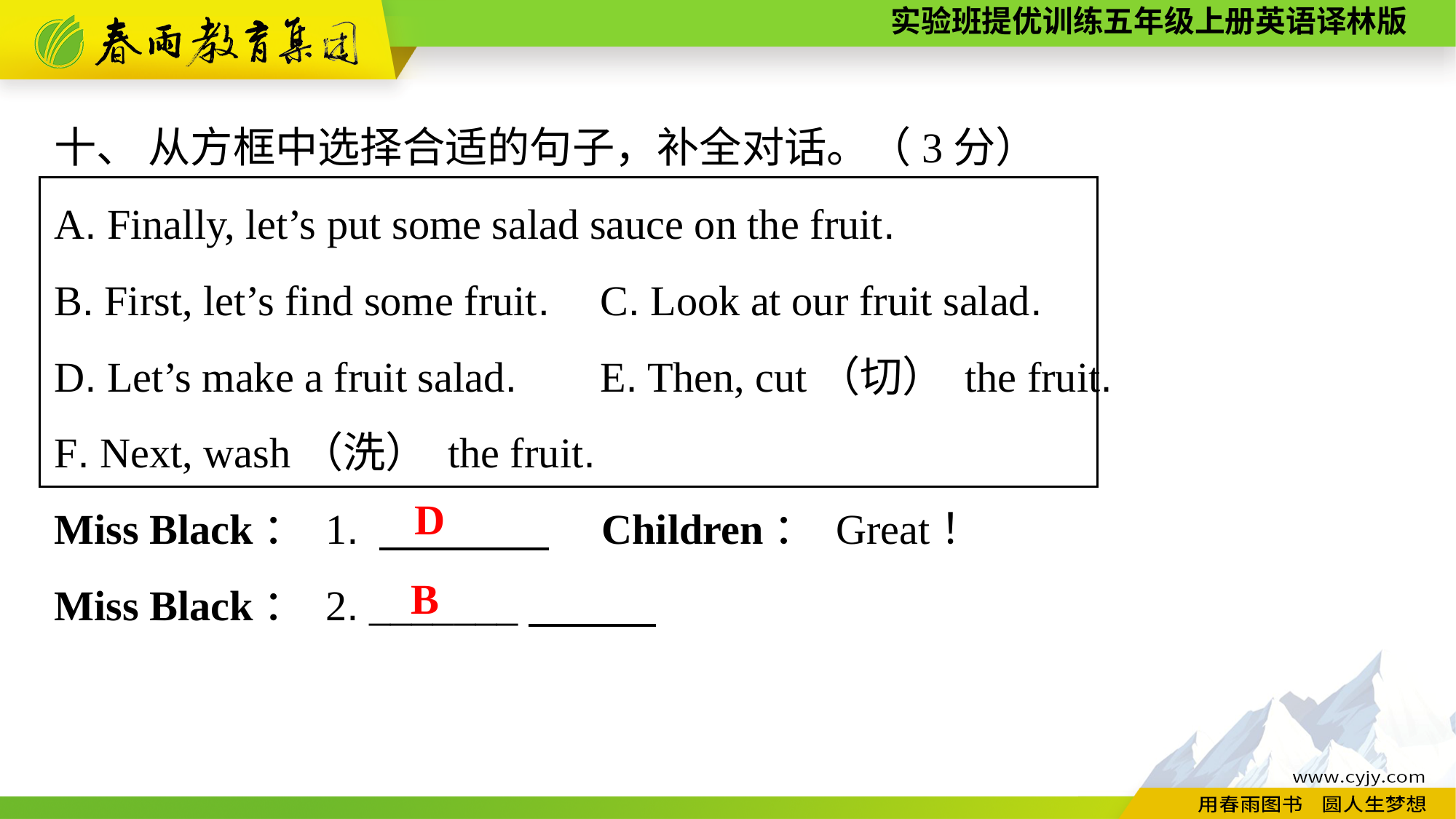

十、 从方框中选择合适的句子，补全对话。（3分）
A. Finally, let’s put some salad sauce on the fruit.
B. First, let’s find some fruit.	C. Look at our fruit salad.
D. Let’s make a fruit salad.	E. Then, cut（切） the fruit.
F. Next, wash（洗） the fruit.
Miss Black： 1. 　　　　　Children： Great！
Miss Black： 2. _______

D
B